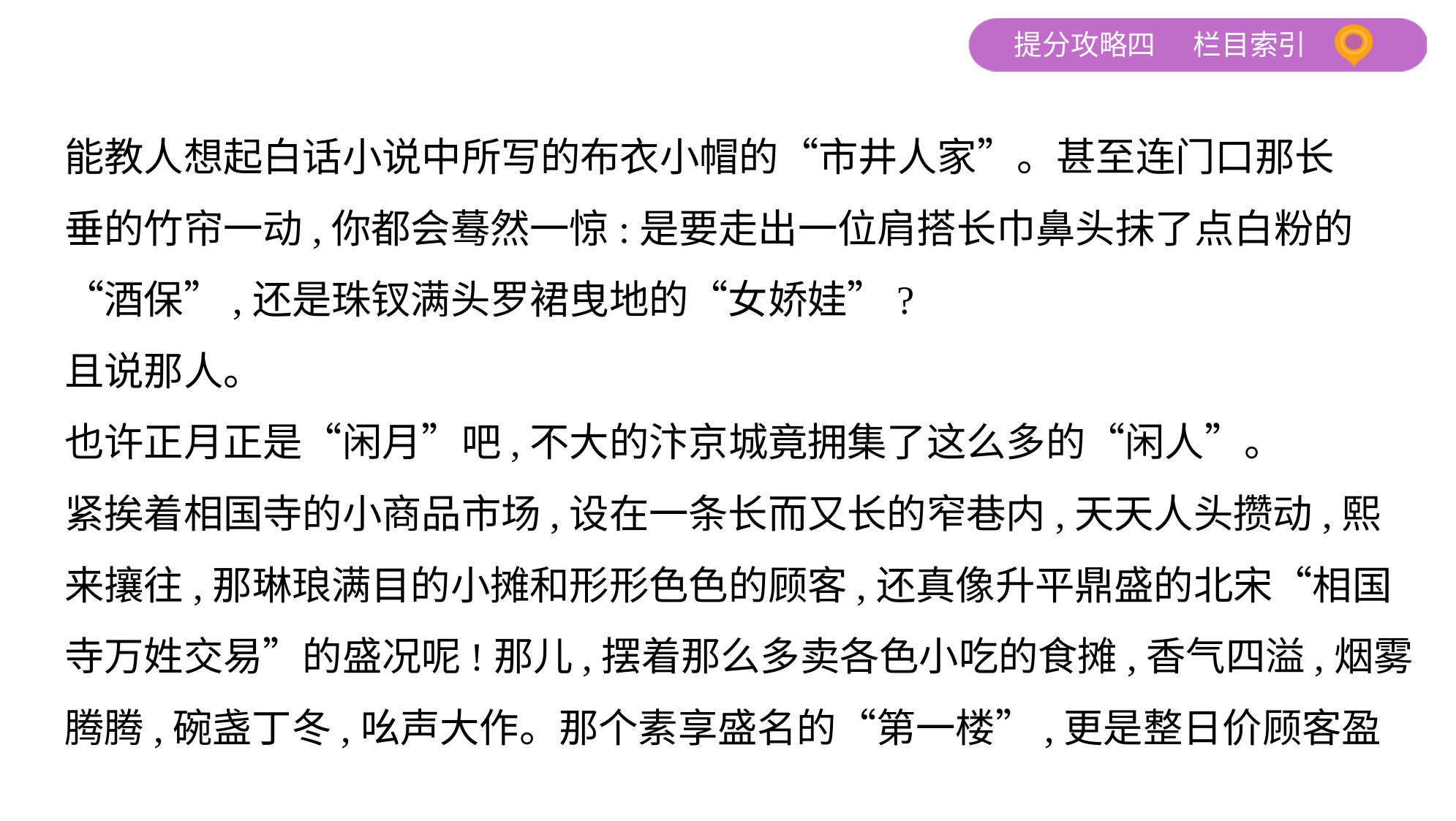

能教人想起白话小说中所写的布衣小帽的“市井人家”。甚至连门口那长
垂的竹帘一动,你都会蓦然一惊:是要走出一位肩搭长巾鼻头抹了点白粉的
“酒保”,还是珠钗满头罗裙曳地的“女娇娃”?
且说那人。
也许正月正是“闲月”吧,不大的汴京城竟拥集了这么多的“闲人”。
紧挨着相国寺的小商品市场,设在一条长而又长的窄巷内,天天人头攒动,熙
来攘往,那琳琅满目的小摊和形形色色的顾客,还真像升平鼎盛的北宋“相国
寺万姓交易”的盛况呢!那儿,摆着那么多卖各色小吃的食摊,香气四溢,烟雾
腾腾,碗盏丁冬,吆声大作。那个素享盛名的“第一楼”,更是整日价顾客盈